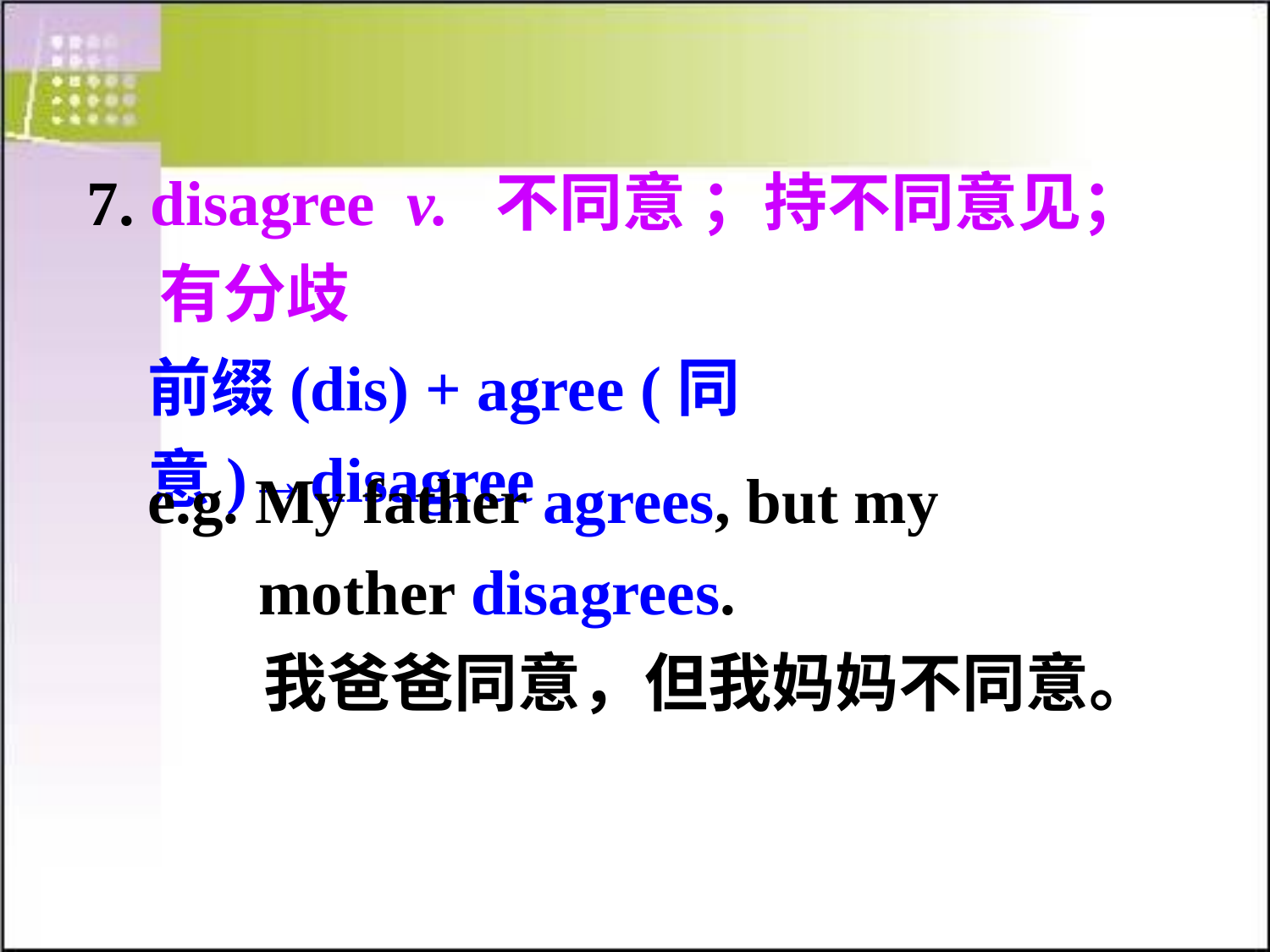

7. disagree  v.  不同意 ；持不同意见；
    有分歧
前缀(dis) + agree (同意)→disagree
e.g. My father agrees, but my
       mother disagrees.
       我爸爸同意，但我妈妈不同意。